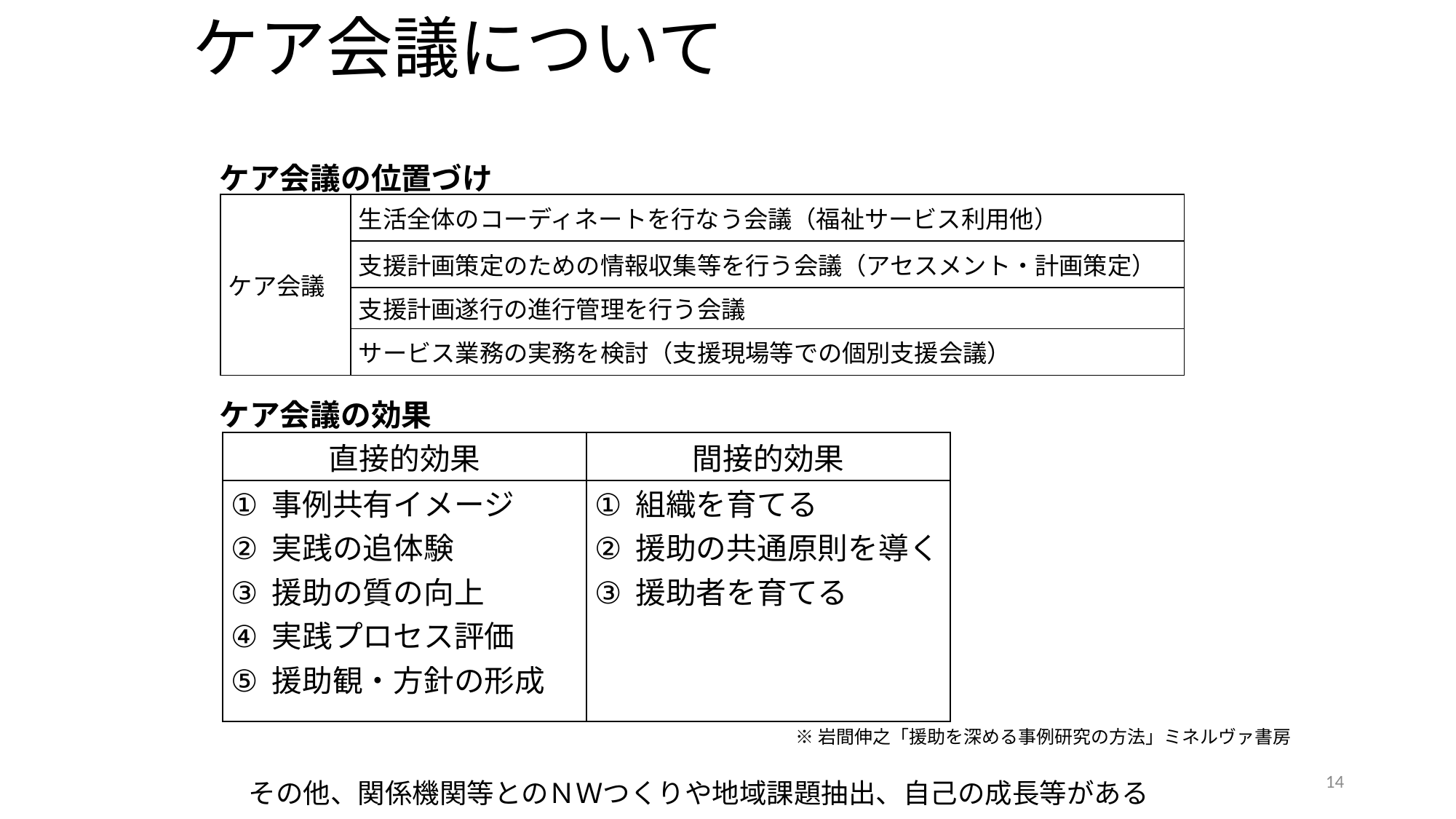

ケア会議について
ケア会議の位置づけ
| ケア会議 | 生活全体のコーディネートを行なう会議（福祉サービス利用他） |
| --- | --- |
|  | 支援計画策定のための情報収集等を行う会議（アセスメント・計画策定） |
|  | 支援計画遂行の進行管理を行う会議 |
|  | サービス業務の実務を検討（支援現場等での個別支援会議） |
ケア会議の効果
| 直接的効果 | 間接的効果 |
| --- | --- |
| 事例共有イメージ 実践の追体験 援助の質の向上 実践プロセス評価 援助観・方針の形成 | 組織を育てる 援助の共通原則を導く 援助者を育てる |
※岩間伸之「援助を深める事例研究の方法」ミネルヴァ書房

14
その他、関係機関等とのＮＷつくりや地域課題抽出、自己の成長等がある